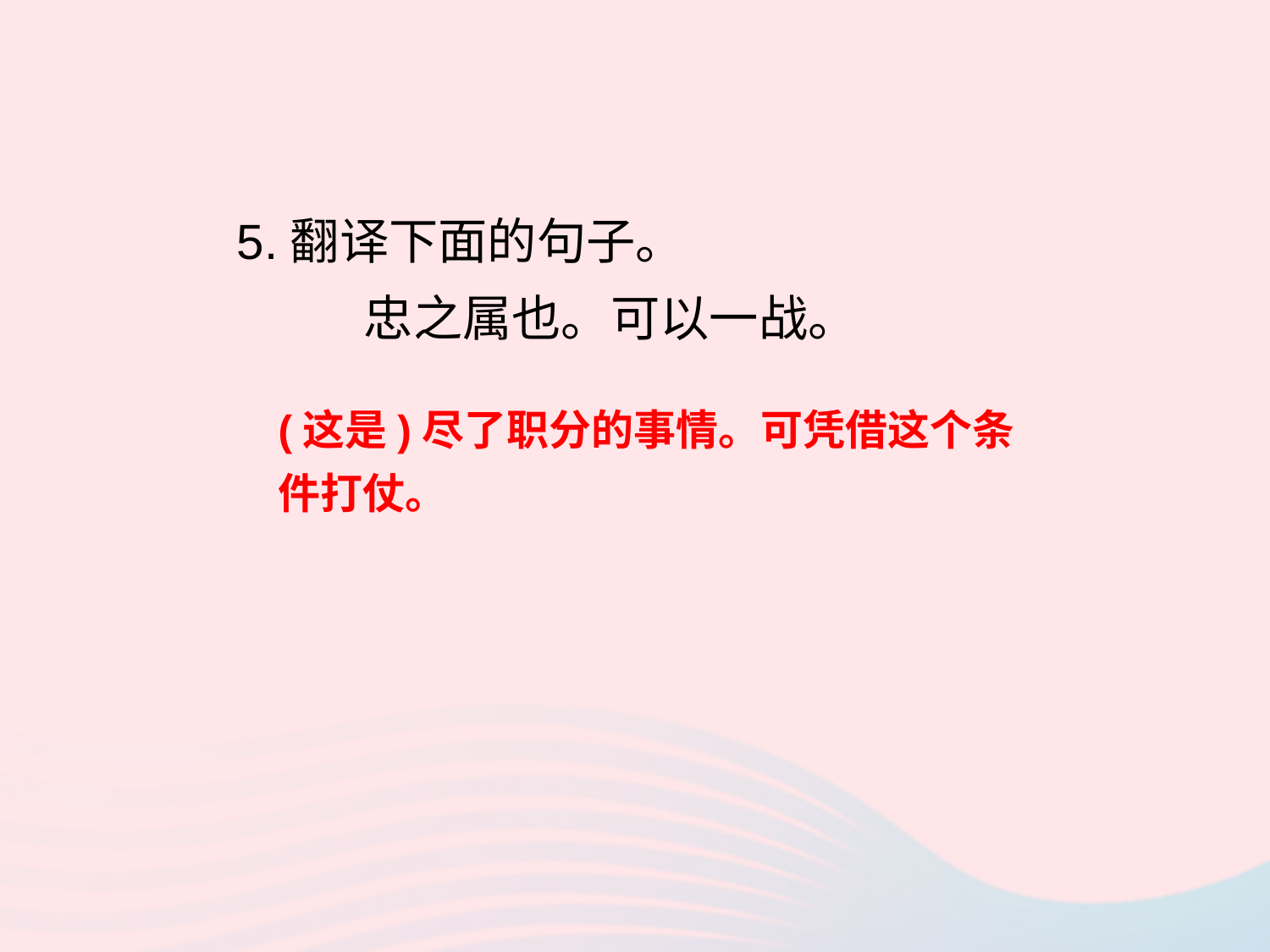

5.翻译下面的句子。
  	忠之属也。可以一战。
(这是)尽了职分的事情。可凭借这个条件打仗。